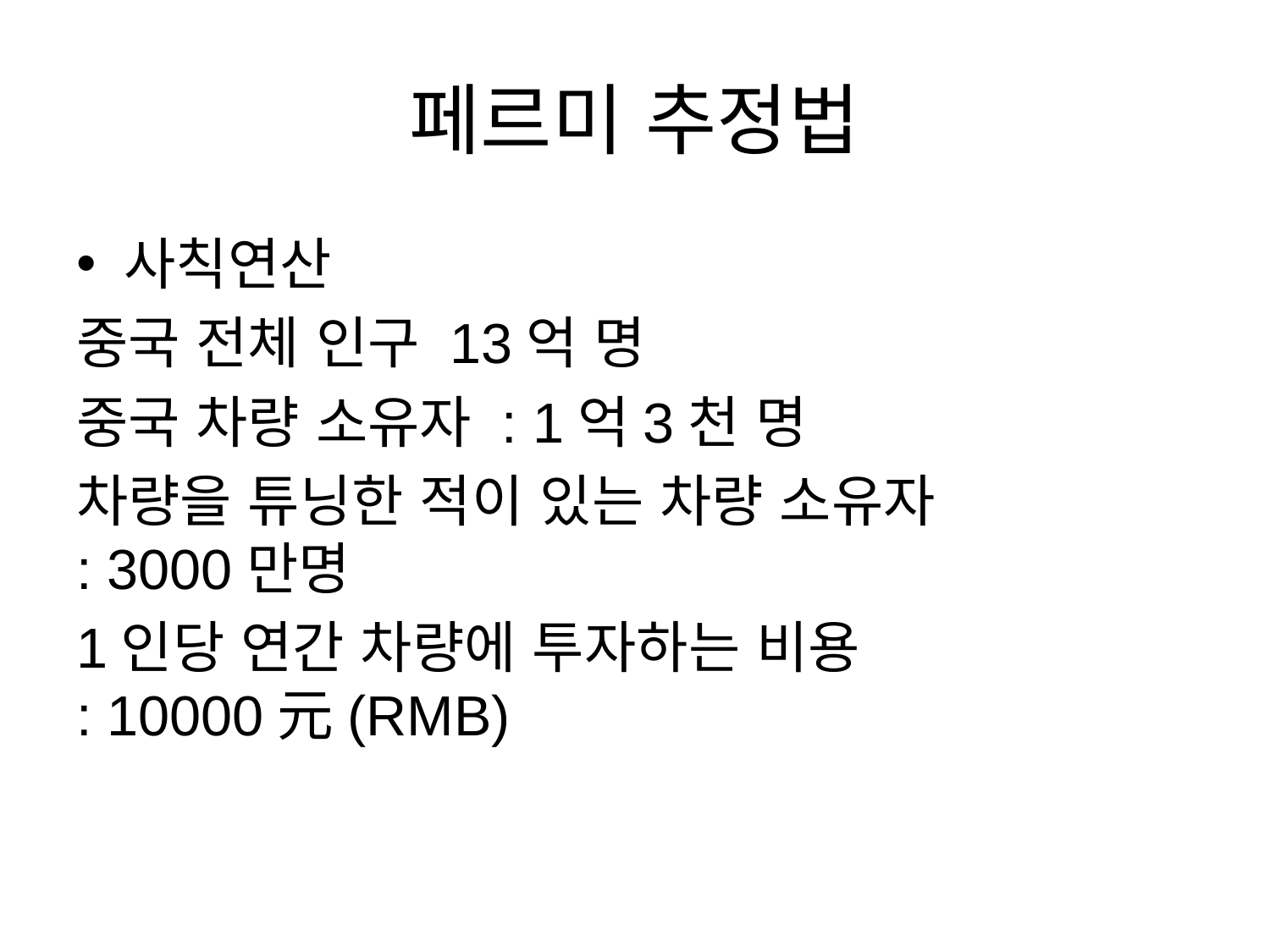

# 페르미 추정법
사칙연산
중국 전체 인구 13억 명
중국 차량 소유자 : 1억3천 명
차량을 튜닝한 적이 있는 차량 소유자
: 3000만명
1인당 연간 차량에 투자하는 비용
: 10000元(RMB)